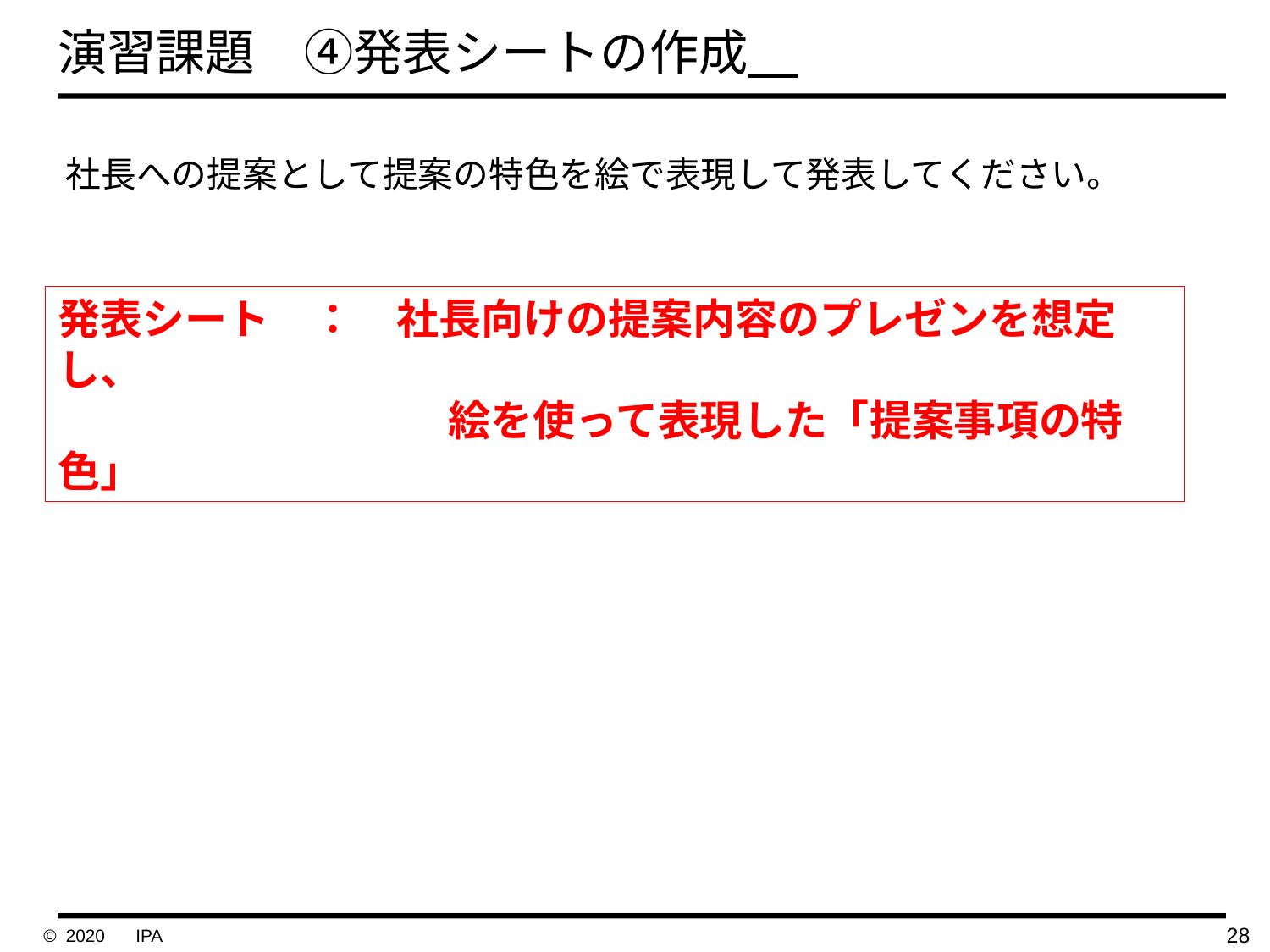

# 演習課題　④発表シートの作成
　社長への提案として提案の特色を絵で表現して発表してください。
発表シート　：　社長向けの提案内容のプレゼンを想定し、
　　　　　　　　　 絵を使って表現した「提案事項の特色」